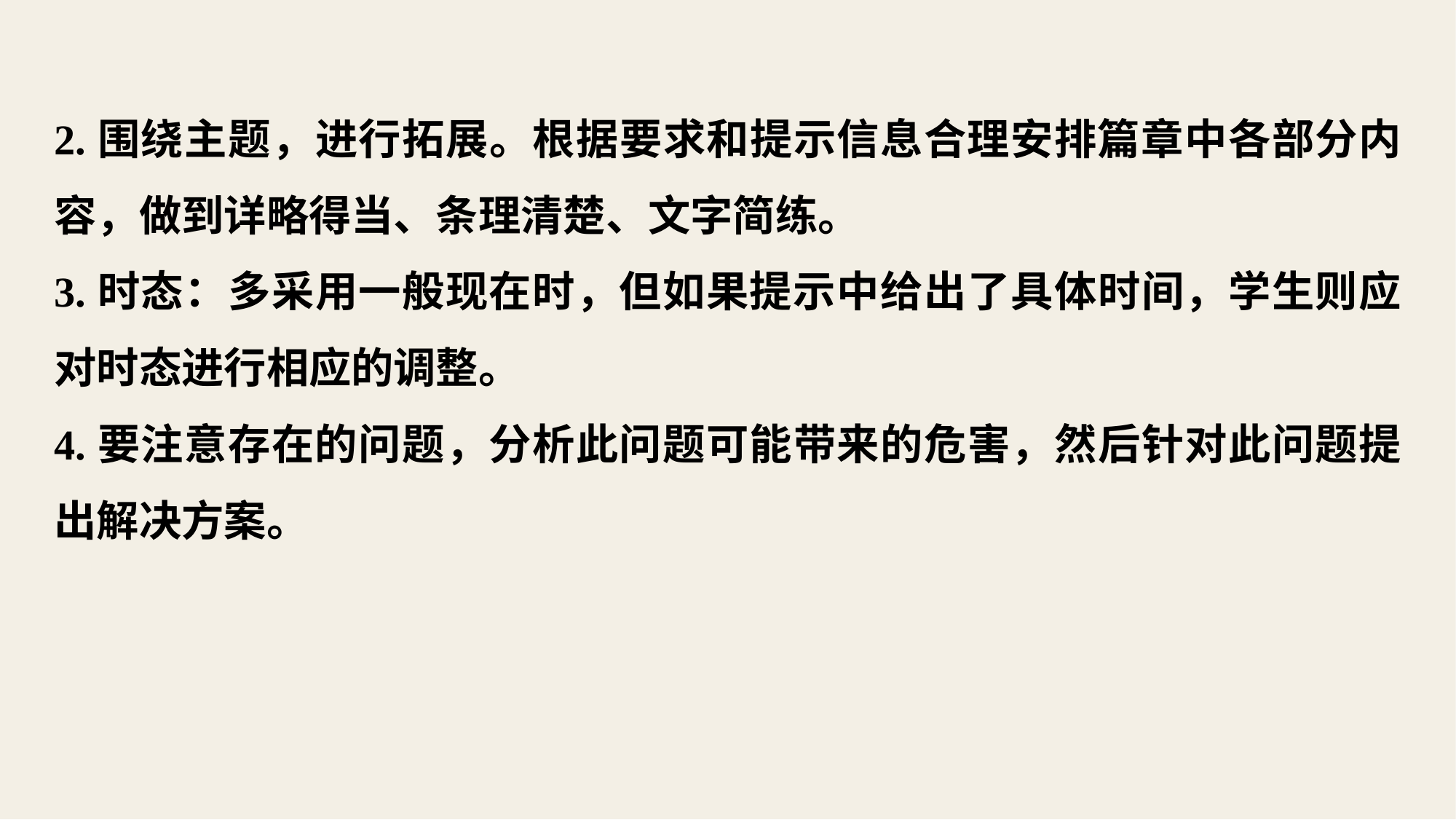

2.围绕主题，进行拓展。根据要求和提示信息合理安排篇章中各部分内容，做到详略得当、条理清楚、文字简练。
3.时态：多采用一般现在时，但如果提示中给出了具体时间，学生则应对时态进行相应的调整。
4.要注意存在的问题，分析此问题可能带来的危害，然后针对此问题提出解决方案。